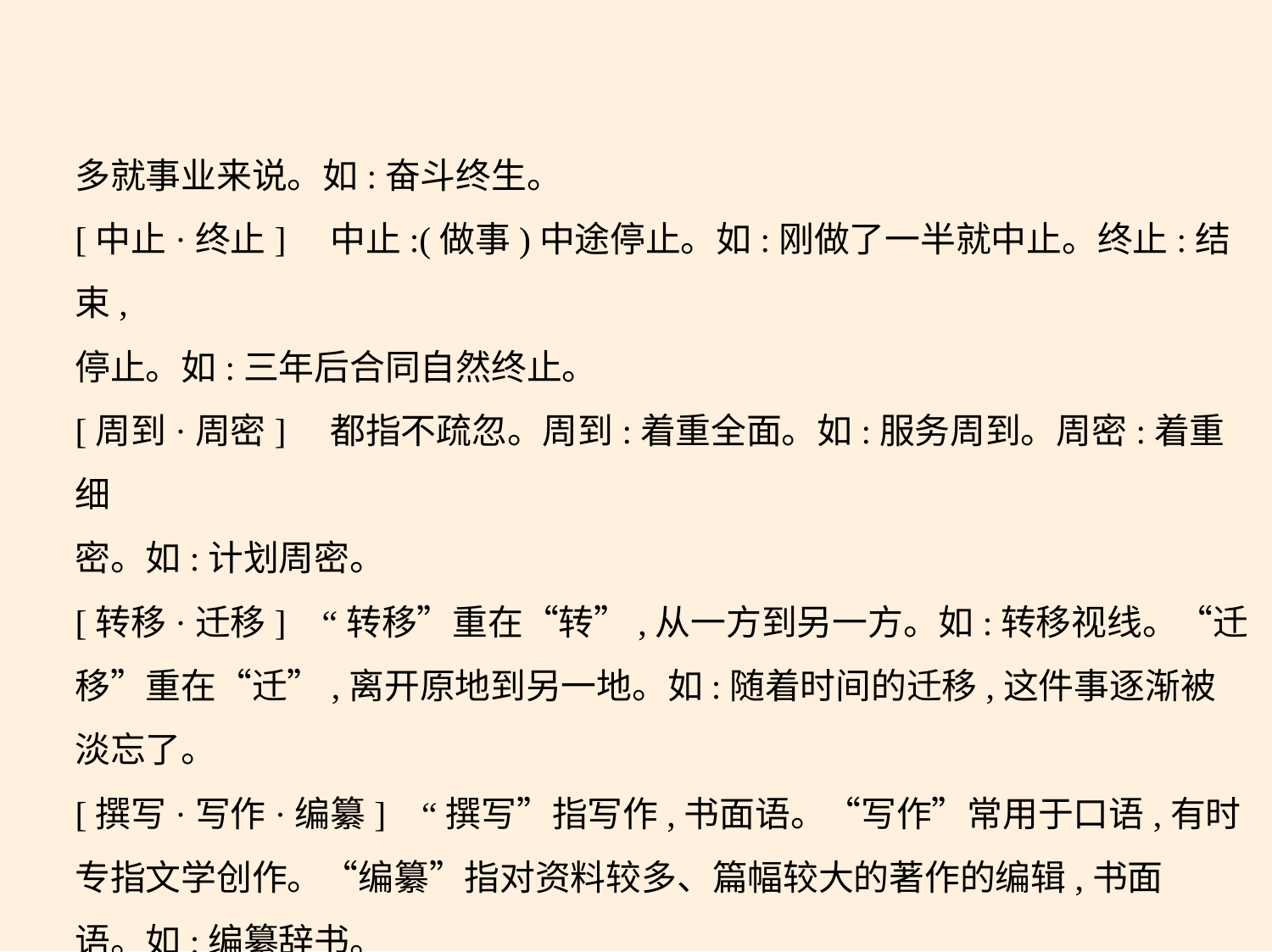

多就事业来说。如:奋斗终生。
[中止·终止]　中止:(做事)中途停止。如:刚做了一半就中止。终止:结束,
停止。如:三年后合同自然终止。
[周到·周密]　都指不疏忽。周到:着重全面。如:服务周到。周密:着重细
密。如:计划周密。
[转移·迁移]    “转移”重在“转”,从一方到另一方。如:转移视线。“迁
移”重在“迁”,离开原地到另一地。如:随着时间的迁移,这件事逐渐被
淡忘了。
[撰写·写作·编纂]    “撰写”指写作,书面语。“写作”常用于口语,有时
专指文学创作。“编纂”指对资料较多、篇幅较大的著作的编辑,书面
语。如:编纂辞书。
[庄严·庄重·郑重]    庄严:侧重威严不可侵犯。用于人的态度、表情、动